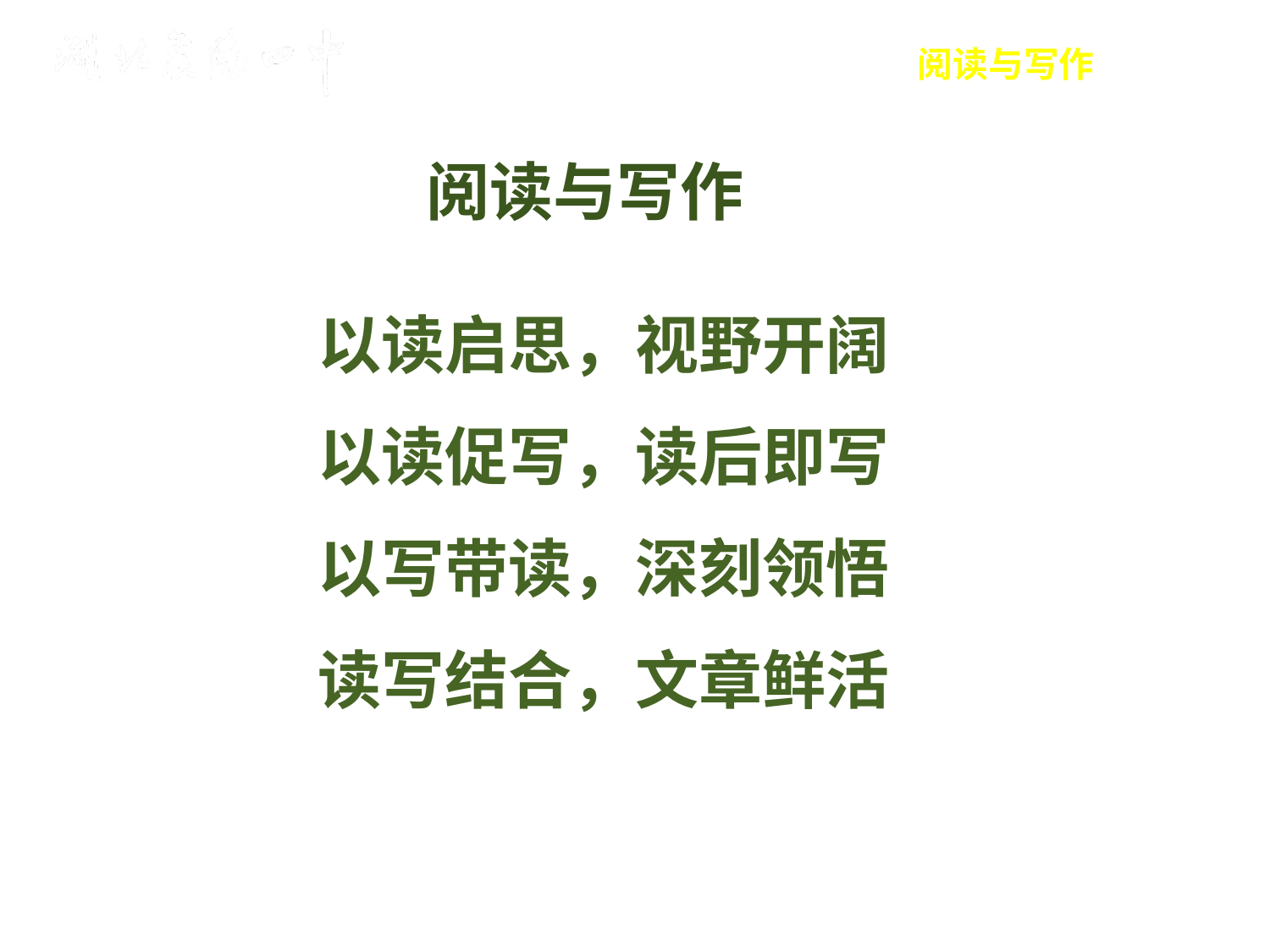

阅读与写作

阅读与写作
以读启思，视野开阔
以读促写，读后即写
以写带读，深刻领悟
读写结合，文章鲜活